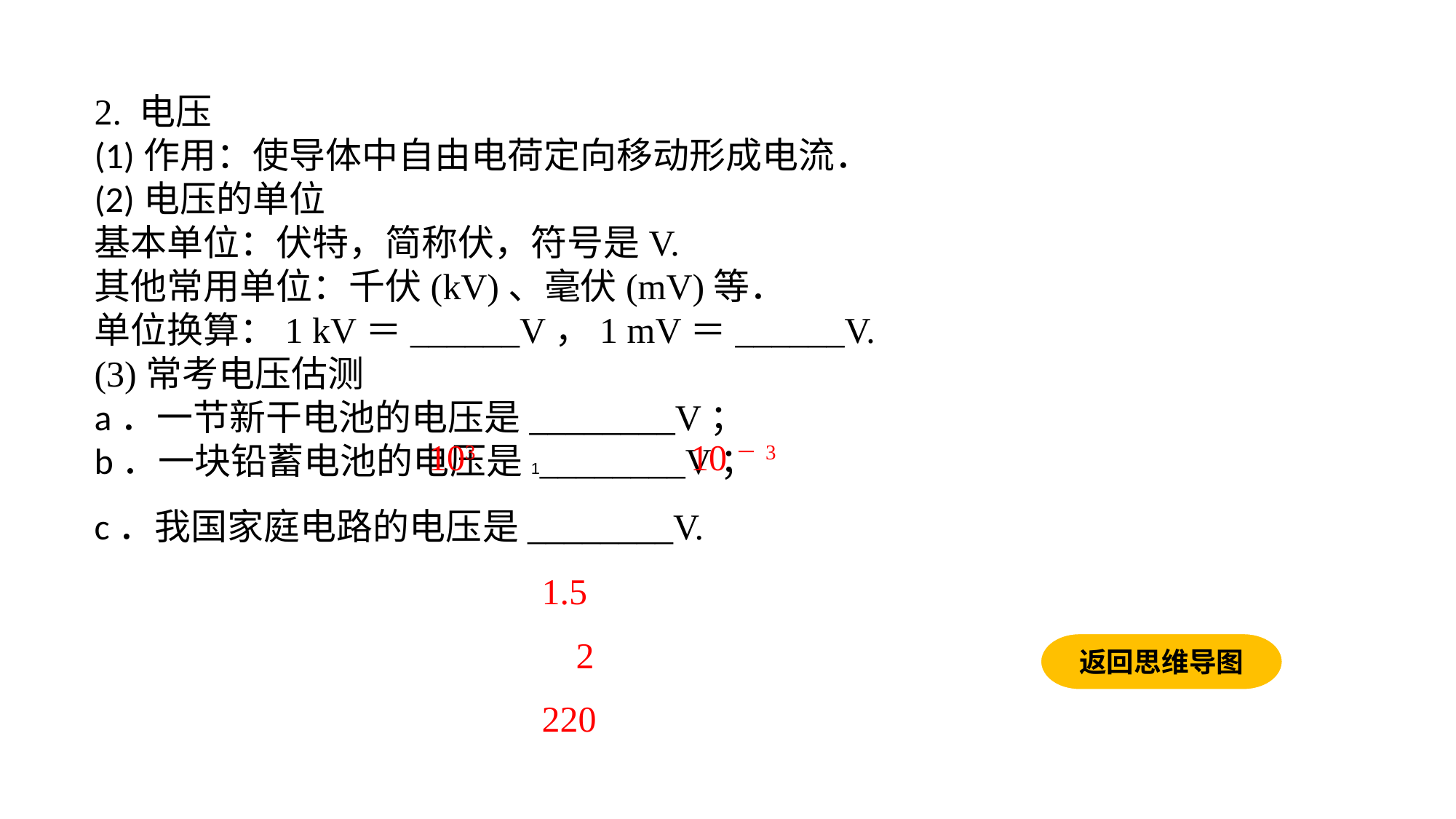

2. 电压(1)作用：使导体中自由电荷定向移动形成电流．(2)电压的单位基本单位：伏特，简称伏，符号是V.其他常用单位：千伏(kV)、毫伏(mV)等．单位换算：1 kV＝______V，1 mV＝______V.(3)常考电压估测a．一节新干电池的电压是________V；b．一块铅蓄电池的电压是1________V；c．我国家庭电路的电压是________V.
103
10－3
1.5
2
返回思维导图
220